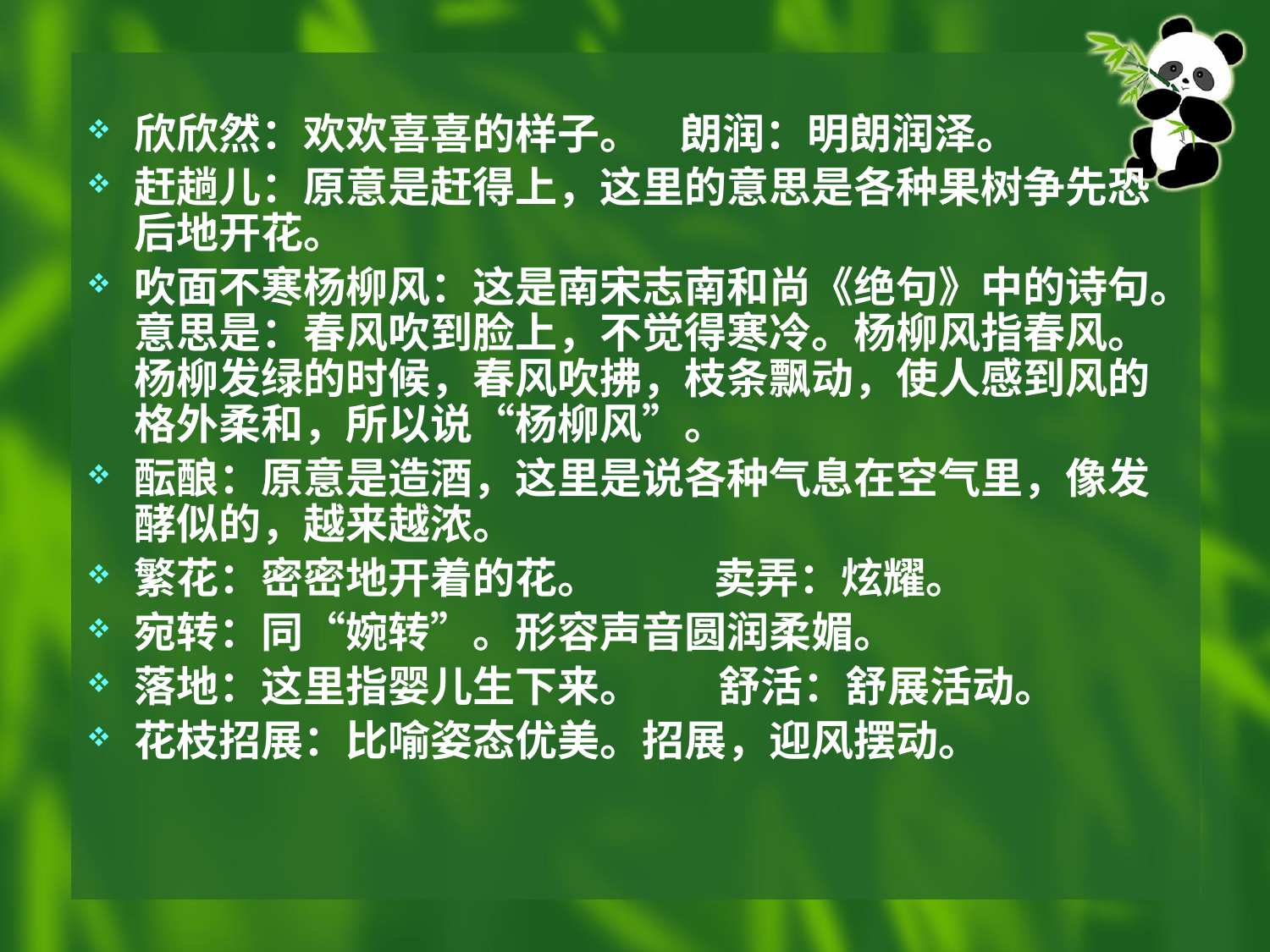

欣欣然：欢欢喜喜的样子。    朗润：明朗润泽。
赶趟儿：原意是赶得上，这里的意思是各种果树争先恐后地开花。
吹面不寒杨柳风：这是南宋志南和尚《绝句》中的诗句。意思是：春风吹到脸上，不觉得寒冷。杨柳风指春风。杨柳发绿的时候，春风吹拂，枝条飘动，使人感到风的格外柔和，所以说“杨柳风”。
酝酿：原意是造酒，这里是说各种气息在空气里，像发酵似的，越来越浓。
繁花：密密地开着的花。            卖弄：炫耀。
宛转：同“婉转”。形容声音圆润柔媚。
落地：这里指婴儿生下来。        舒活：舒展活动。
花枝招展：比喻姿态优美。招展，迎风摆动。